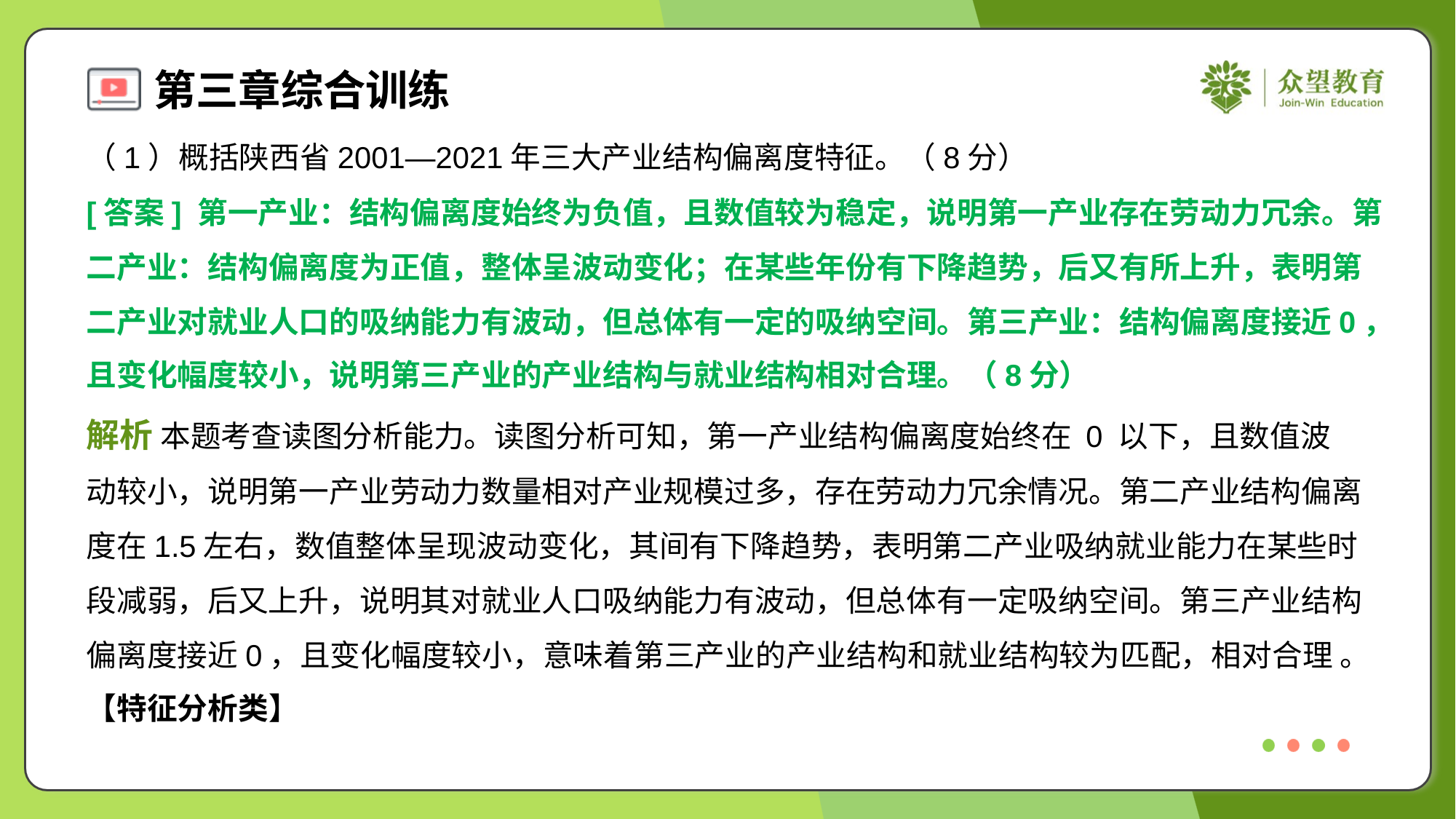

（1）概括陕西省2001—2021年三大产业结构偏离度特征。（8分）
[答案] 第一产业：结构偏离度始终为负值，且数值较为稳定，说明第一产业存在劳动力冗余。第
二产业：结构偏离度为正值，整体呈波动变化；在某些年份有下降趋势，后又有所上升，表明第
二产业对就业人口的吸纳能力有波动，但总体有一定的吸纳空间。第三产业：结构偏离度接近0，
且变化幅度较小，说明第三产业的产业结构与就业结构相对合理。（8分）
解析 本题考查读图分析能力。读图分析可知，第一产业结构偏离度始终在 0 以下，且数值波
动较小，说明第一产业劳动力数量相对产业规模过多，存在劳动力冗余情况。第二产业结构偏离
度在1.5左右，数值整体呈现波动变化，其间有下降趋势，表明第二产业吸纳就业能力在某些时
段减弱，后又上升，说明其对就业人口吸纳能力有波动，但总体有一定吸纳空间。第三产业结构
偏离度接近0，且变化幅度较小，意味着第三产业的产业结构和就业结构较为匹配，相对合理 。
【特征分析类】